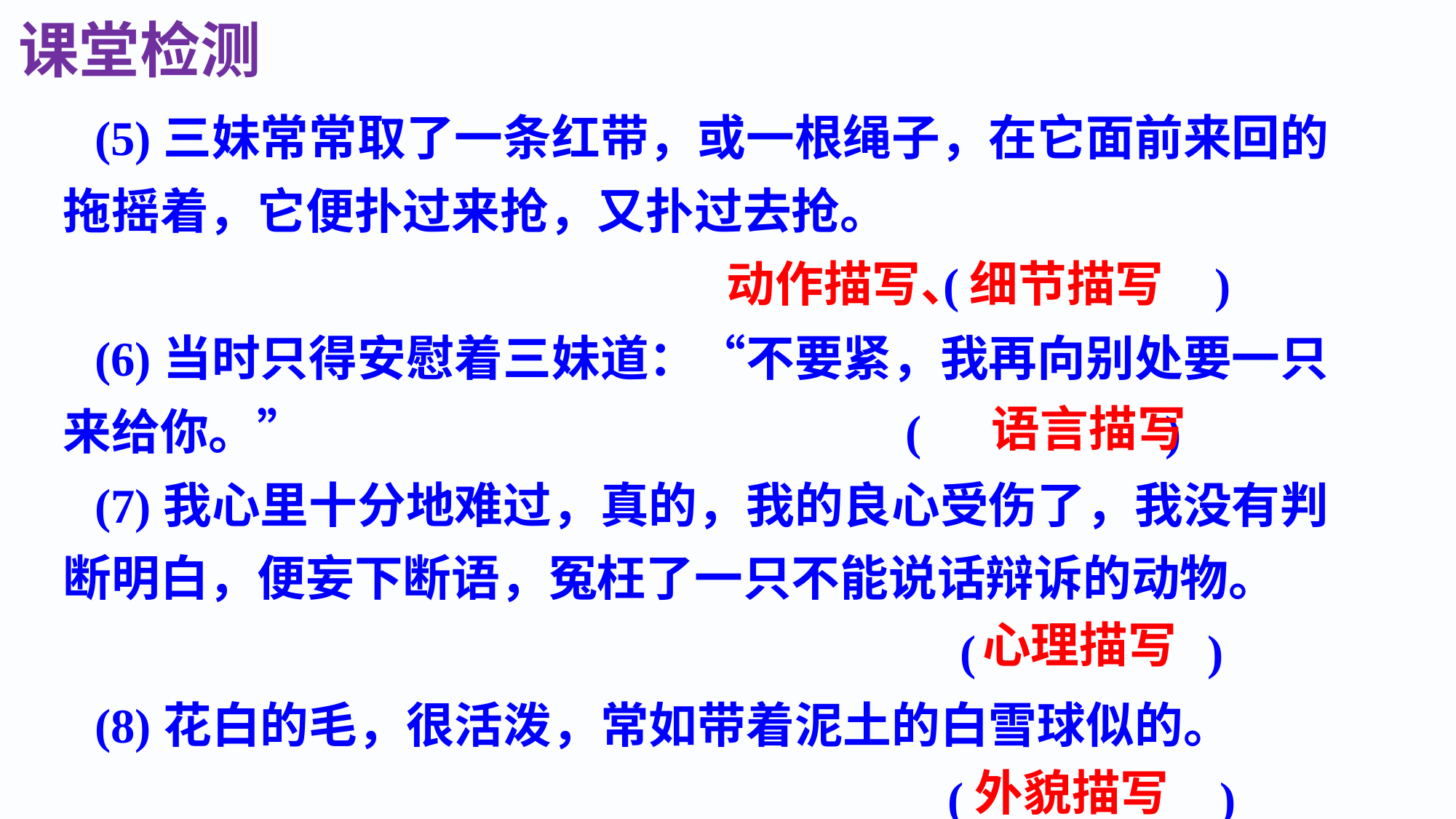

课堂检测
(5)三妹常常取了一条红带，或一根绳子，在它面前来回的拖摇着，它便扑过来抢，又扑过去抢。
                                                               (                     )
(6)当时只得安慰着三妹道：“不要紧，我再向别处要一只来给你。”                                                     (                    )
(7)我心里十分地难过，真的，我的良心受伤了，我没有判断明白，便妄下断语，冤枉了一只不能说话辩诉的动物。
                                                                       (                   )
(8)花白的毛，很活泼，常如带着泥土的白雪球似的。
                                                                      (                     )

动作描写、细节描写
语言描写
心理描写
外貌描写